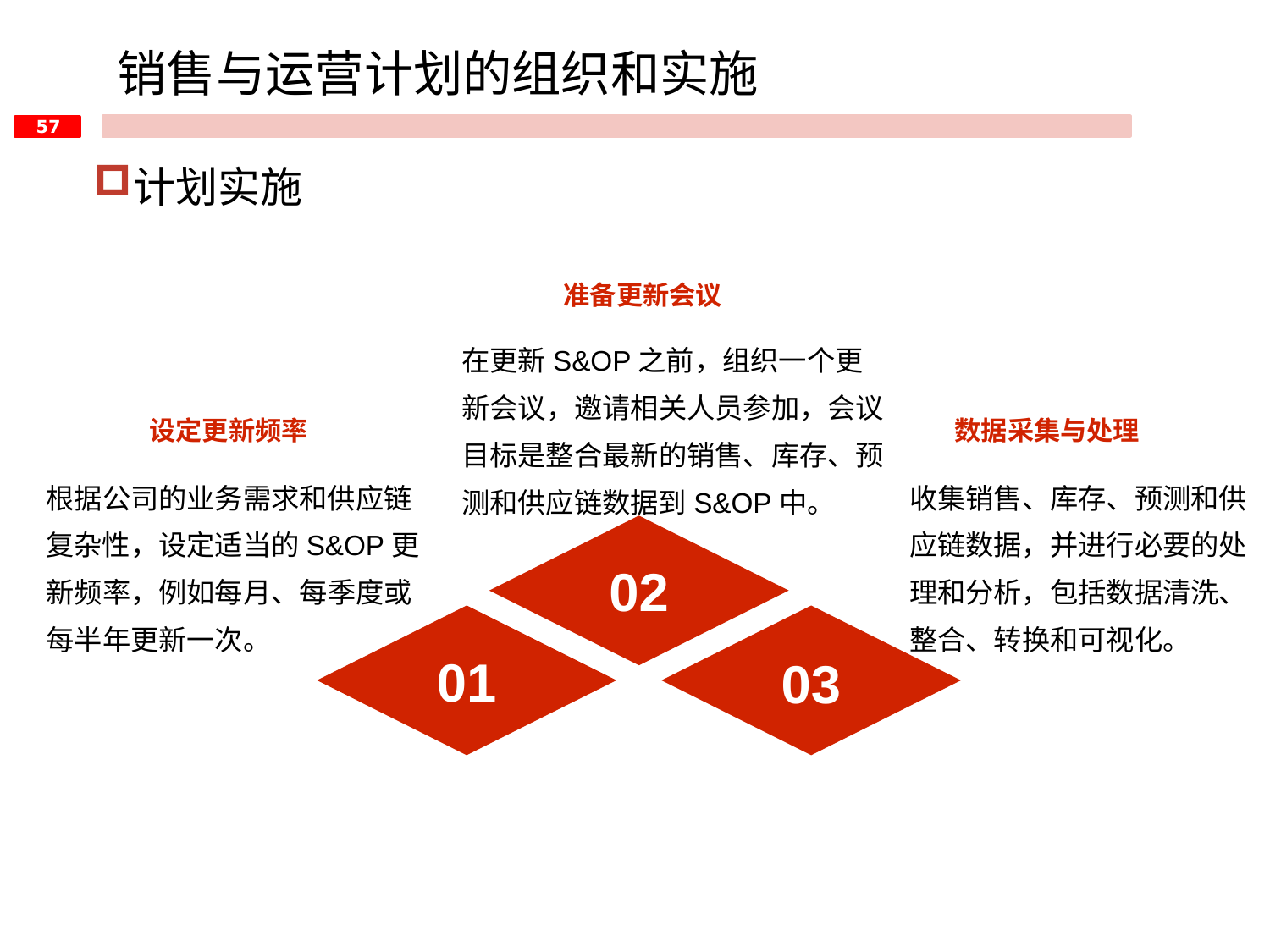

销售与运营计划的组织和实施
57
计划实施
准备更新会议
在更新S&OP之前，组织一个更新会议，邀请相关人员参加，会议目标是整合最新的销售、库存、预测和供应链数据到S&OP中。
设定更新频率
数据采集与处理
根据公司的业务需求和供应链复杂性，设定适当的S&OP更新频率，例如每月、每季度或每半年更新一次。
收集销售、库存、预测和供应链数据，并进行必要的处理和分析，包括数据清洗、整合、转换和可视化。

02

01
03